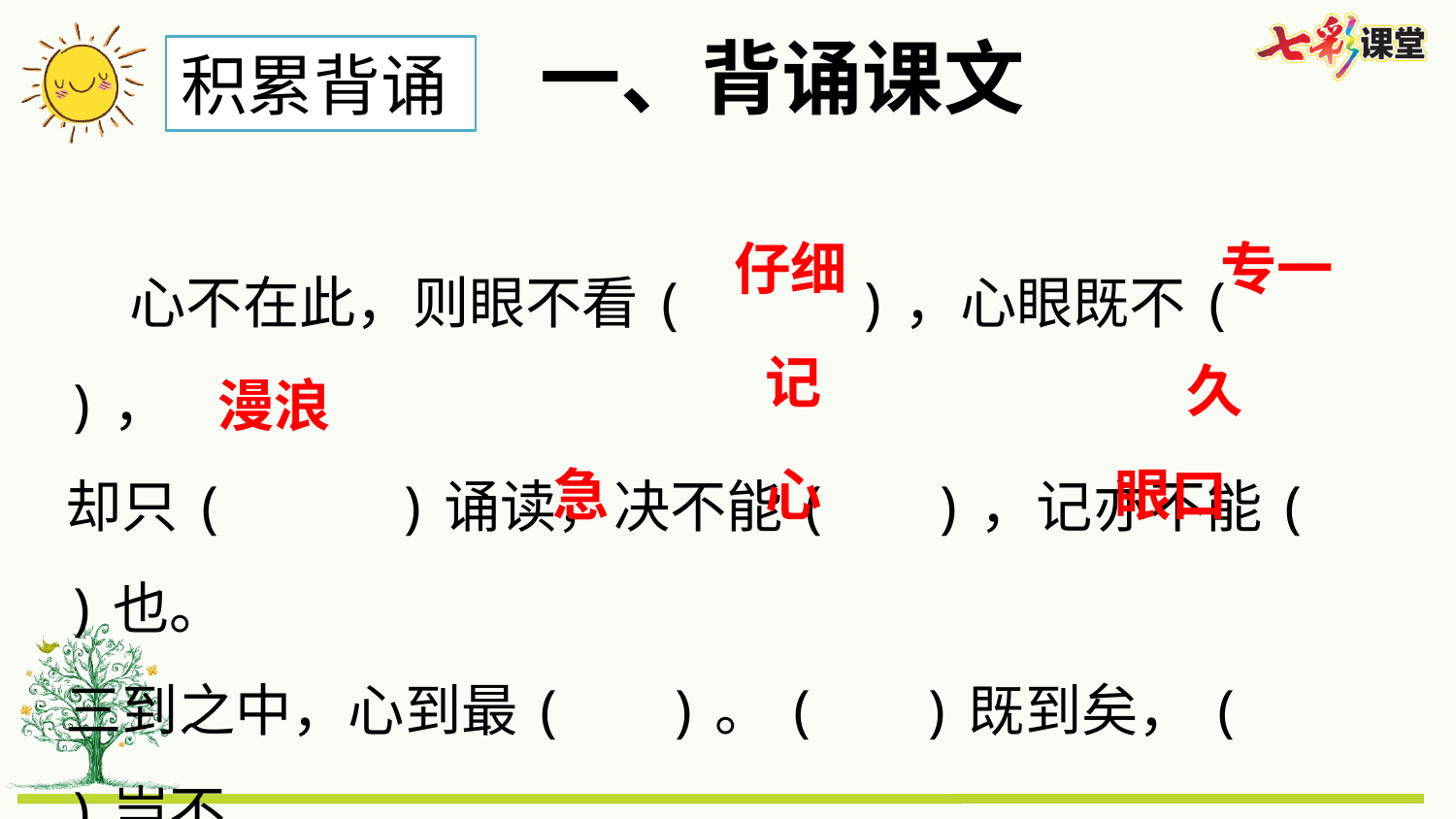

一、背诵课文
积累背诵
    心不在此，则眼不看(     )，心眼既不(     )，
却只(     )诵读，决不能(   )，记亦不能(   )也。
三到之中，心到最(   )。(   )既到矣，(     )岂不
到乎?
仔细
专一
记
久
漫浪
急
心
眼口